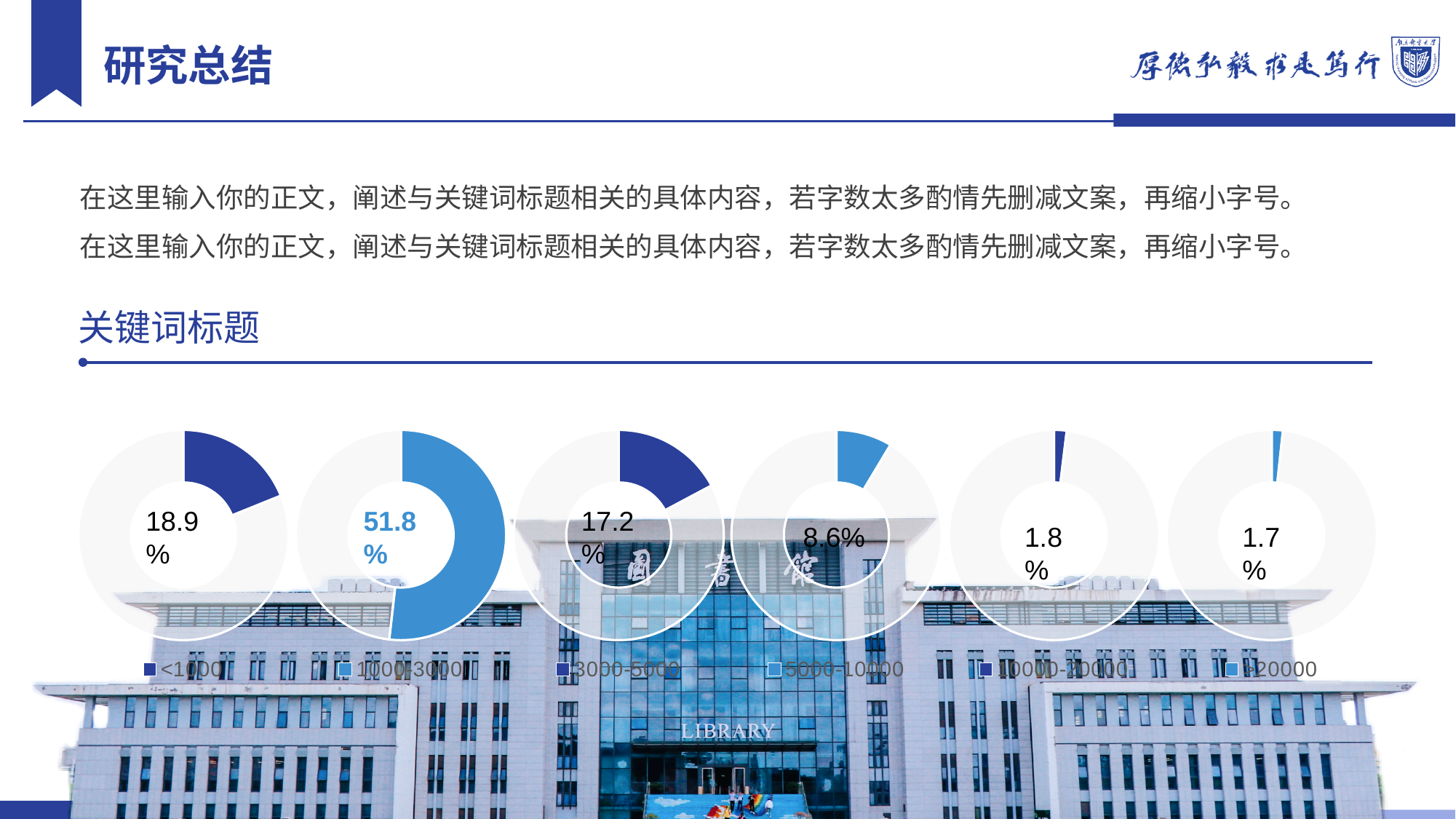

研究总结
在这里输入你的正文，阐述与关键词标题相关的具体内容，若字数太多酌情先删减文案，再缩小字号。
在这里输入你的正文，阐述与关键词标题相关的具体内容，若字数太多酌情先删减文案，再缩小字号。
关键词标题

### Chart

| Category | 占比 |
|---|---|
| >20000 | 1.7 |
| 第二季度 | 98.2 |

### Chart

| Category | 占比 |
|---|---|
| <1000 | 18.9 |
| 第二季度 | 81.1 |

### Chart

| Category | 占比 |
|---|---|
| 1000-3000 | 51.8 |
| 第二季度 | 48.2 |

### Chart

| Category | 占比 |
|---|---|
| 3000-5000 | 17.2 |
| 第二季度 | 82.8 |

### Chart

| Category | 占比 |
|---|---|
| 5000-10000 | 8.6 |
| 第二季度 | 91.4 |

### Chart

| Category | 占比 |
|---|---|
| 10000-20000 | 1.8 |
| 第二季度 | 91.4 |
18.9%
51.8%
17.2%
8.6%
1.8%
1.7%